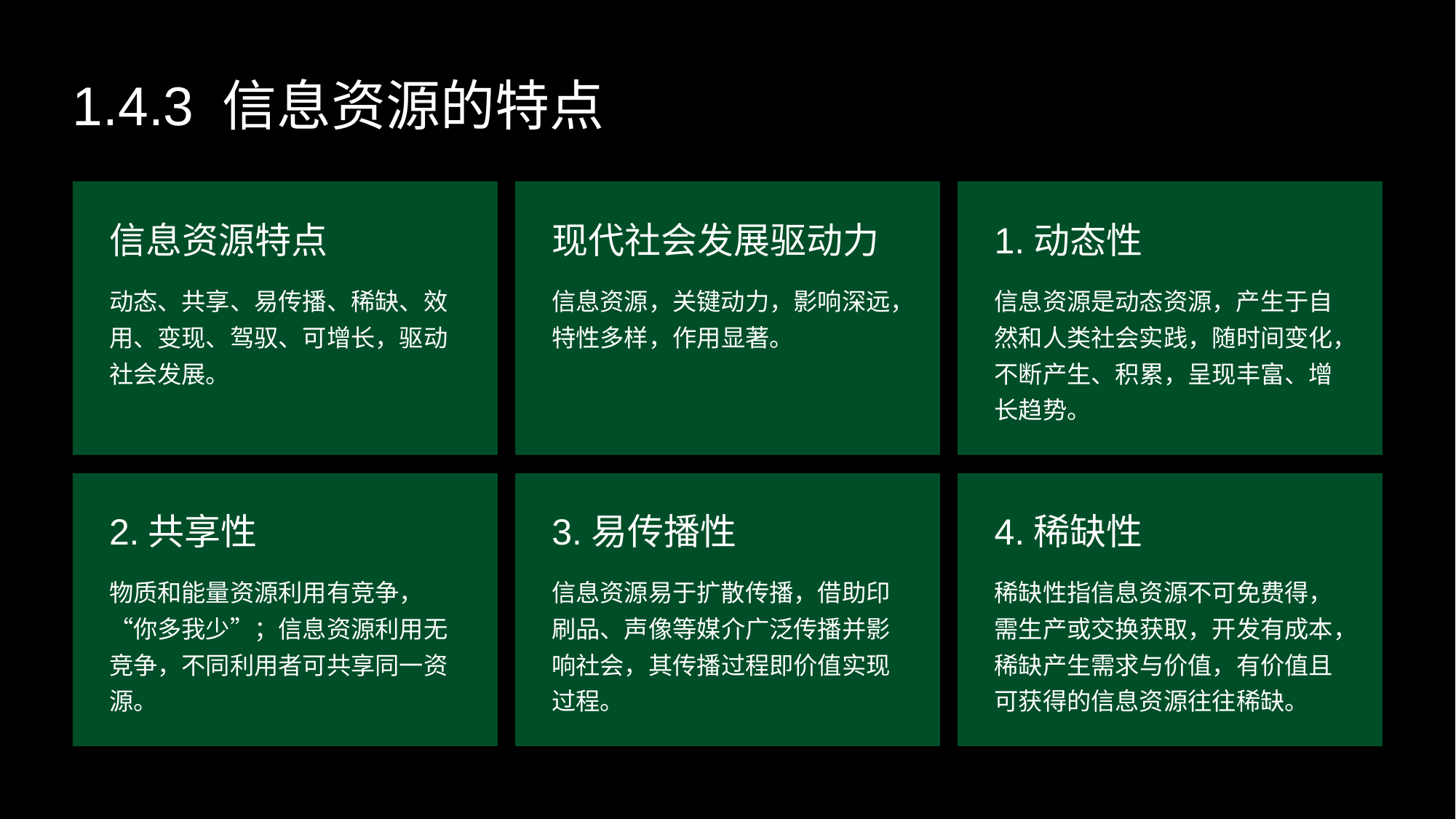

1.4.3 信息资源的特点

信息资源特点
现代社会发展驱动力
1.动态性
动态、共享、易传播、稀缺、效用、变现、驾驭、可增长，驱动社会发展。
信息资源，关键动力，影响深远，特性多样，作用显著。
信息资源是动态资源，产生于自然和人类社会实践，随时间变化，不断产生、积累，呈现丰富、增长趋势。

2.共享性
3.易传播性
4.稀缺性
物质和能量资源利用有竞争，“你多我少”；信息资源利用无竞争，不同利用者可共享同一资源。
信息资源易于扩散传播，借助印刷品、声像等媒介广泛传播并影响社会，其传播过程即价值实现过程。
稀缺性指信息资源不可免费得，需生产或交换获取，开发有成本，稀缺产生需求与价值，有价值且可获得的信息资源往往稀缺。